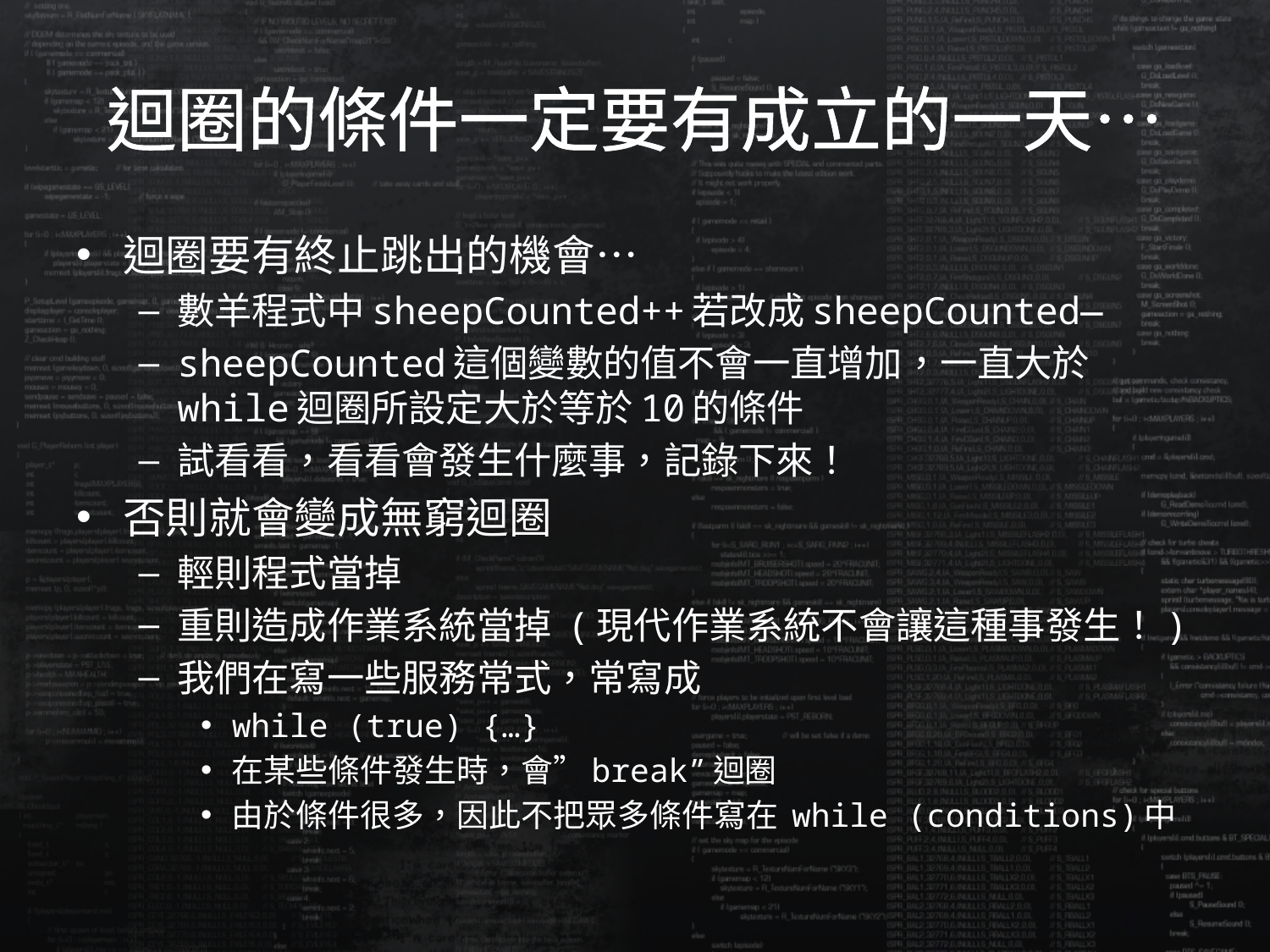

# 迴圈的條件一定要有成立的一天…
迴圈要有終止跳出的機會…
數羊程式中sheepCounted++若改成sheepCounted—
sheepCounted這個變數的值不會一直增加，一直大於while迴圈所設定大於等於10的條件
試看看，看看會發生什麼事，記錄下來！
否則就會變成無窮迴圈
輕則程式當掉
重則造成作業系統當掉 (現代作業系統不會讓這種事發生！)
我們在寫一些服務常式，常寫成
while (true) {…}
在某些條件發生時，會”break”迴圈
由於條件很多，因此不把眾多條件寫在 while (conditions)中